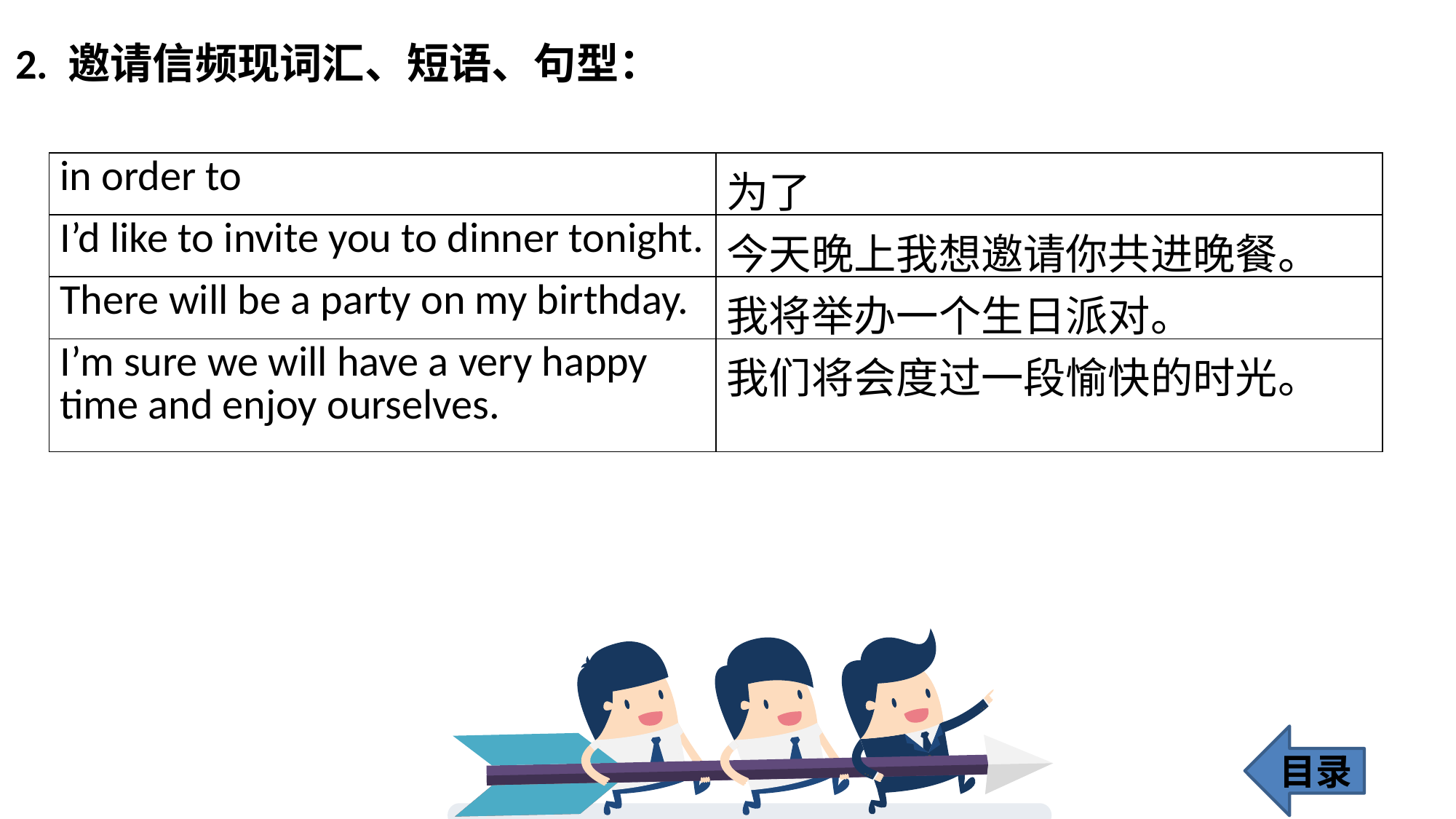

2. 邀请信频现词汇、短语、句型：
| in order to | 为了 |
| --- | --- |
| I’d like to invite you to dinner tonight. | 今天晚上我想邀请你共进晚餐。 |
| There will be a party on my birthday. | 我将举办一个生日派对。 |
| I’m sure we will have a very happy time and enjoy ourselves. | 我们将会度过一段愉快的时光。 |

目录
112